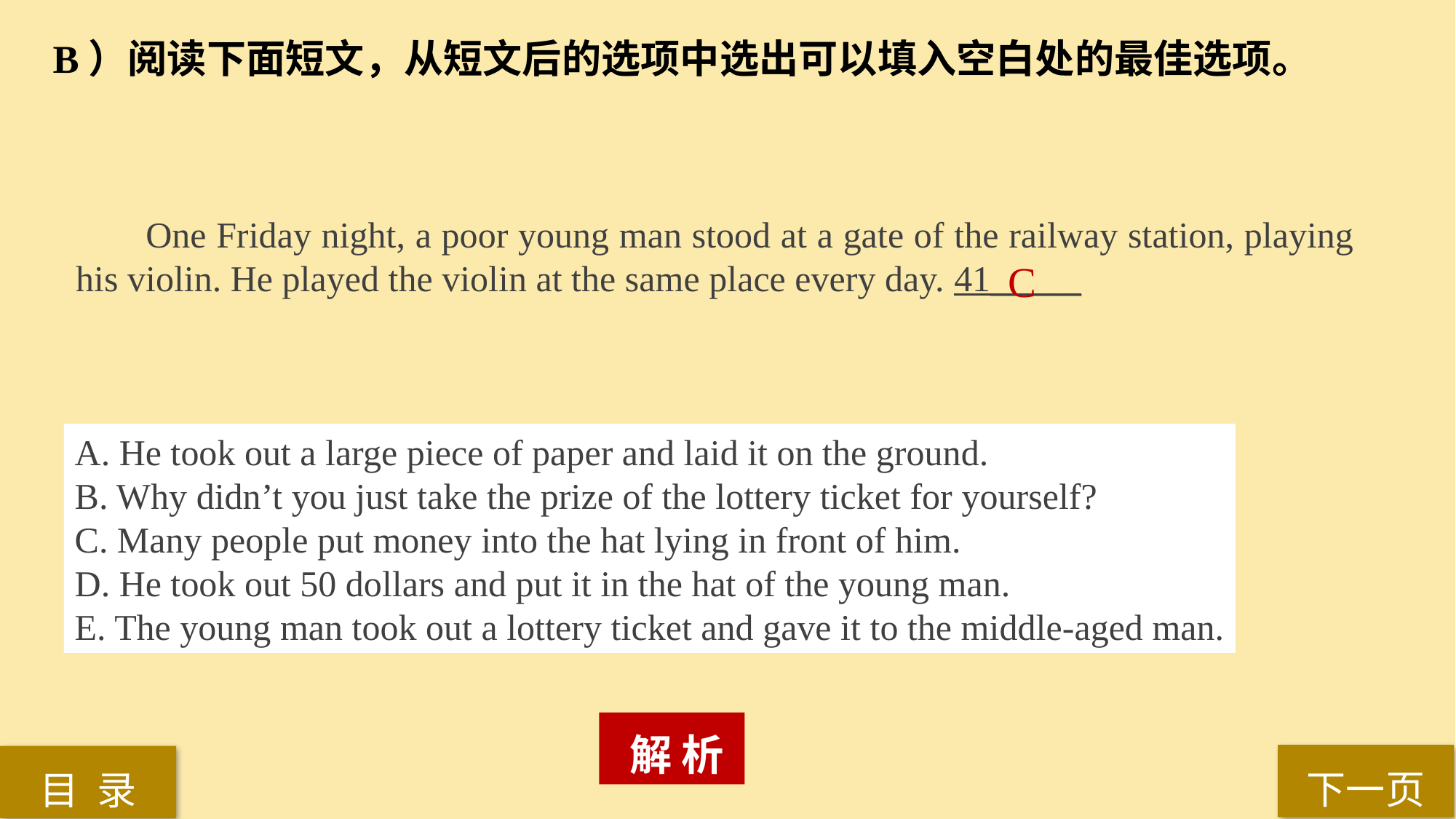

B）阅读下面短文，从短文后的选项中选出可以填入空白处的最佳选项。
       One Friday night, a poor young man stood at a gate of the railway station, playing his violin. He played the violin at the same place every day. 41_____
C
A. He took out a large piece of paper and laid it on the ground.
B. Why didn’t you just take the prize of the lottery ticket for yourself?
C. Many people put money into the hat lying in front of him.
D. He took out 50 dollars and put it in the hat of the young man.
E. The young man took out a lottery ticket and gave it to the middle-aged man.
 解 析